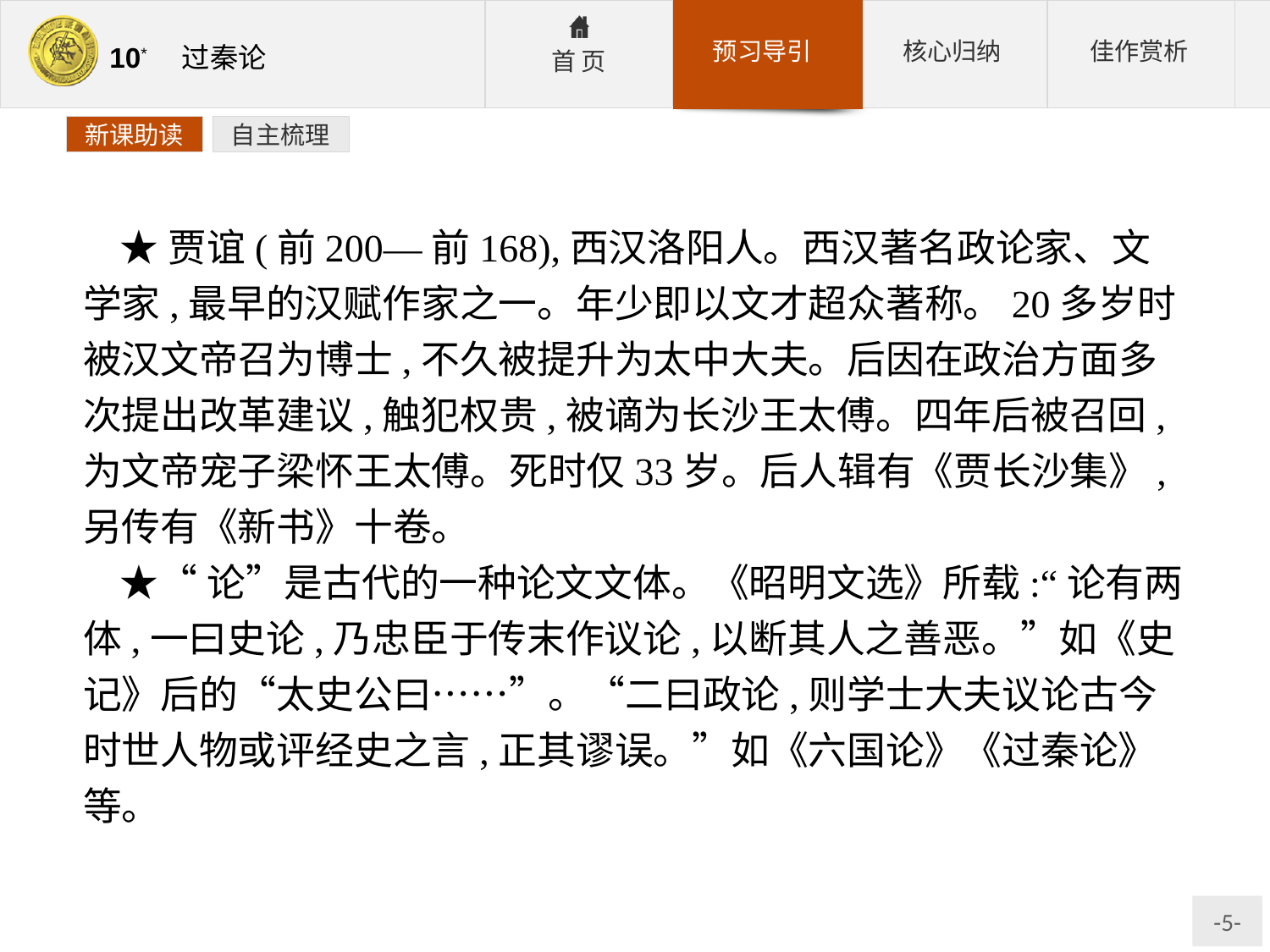

新课助读
自主梳理
★贾谊(前200—前168),西汉洛阳人。西汉著名政论家、文学家,最早的汉赋作家之一。年少即以文才超众著称。20多岁时被汉文帝召为博士,不久被提升为太中大夫。后因在政治方面多次提出改革建议,触犯权贵,被谪为长沙王太傅。四年后被召回,为文帝宠子梁怀王太傅。死时仅33岁。后人辑有《贾长沙集》,另传有《新书》十卷。
★“论”是古代的一种论文文体。《昭明文选》所载:“论有两体,一曰史论,乃忠臣于传末作议论,以断其人之善恶。”如《史记》后的“太史公曰……”。“二曰政论,则学士大夫议论古今时世人物或评经史之言,正其谬误。”如《六国论》《过秦论》等。